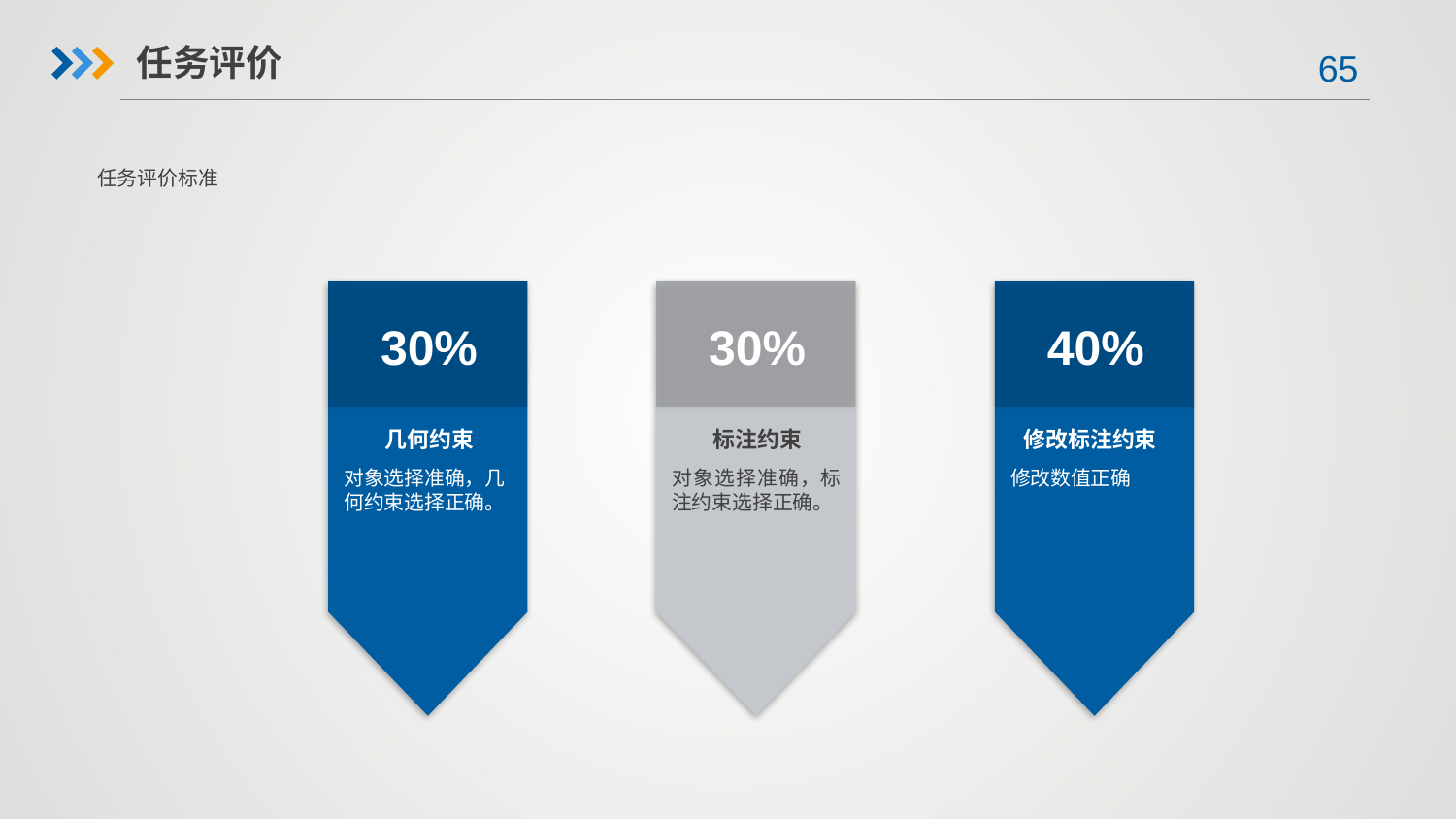

任务评价
任务评价标准

30%
30%
40%
修改标注约束
几何约束
标注约束
对象选择准确，几何约束选择正确。
对象选择准确，标注约束选择正确。
修改数值正确